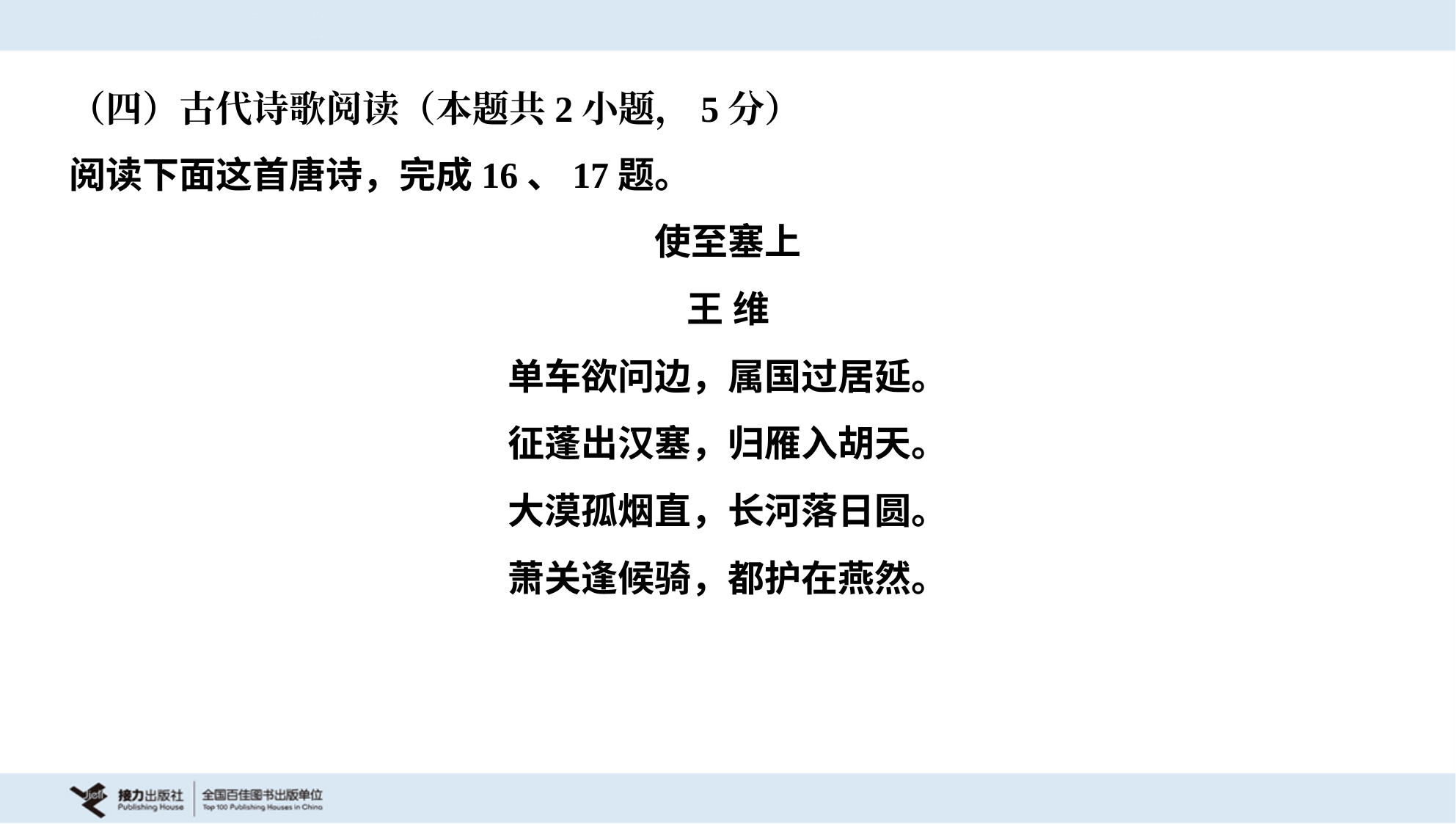

（四）古代诗歌阅读（本题共2小题，5分）
阅读下面这首唐诗，完成16、17题。
使至塞上
王 维
单车欲问边，属国过居延。
征蓬出汉塞，归雁入胡天。
大漠孤烟直，长河落日圆。
萧关逢候骑，都护在燕然。